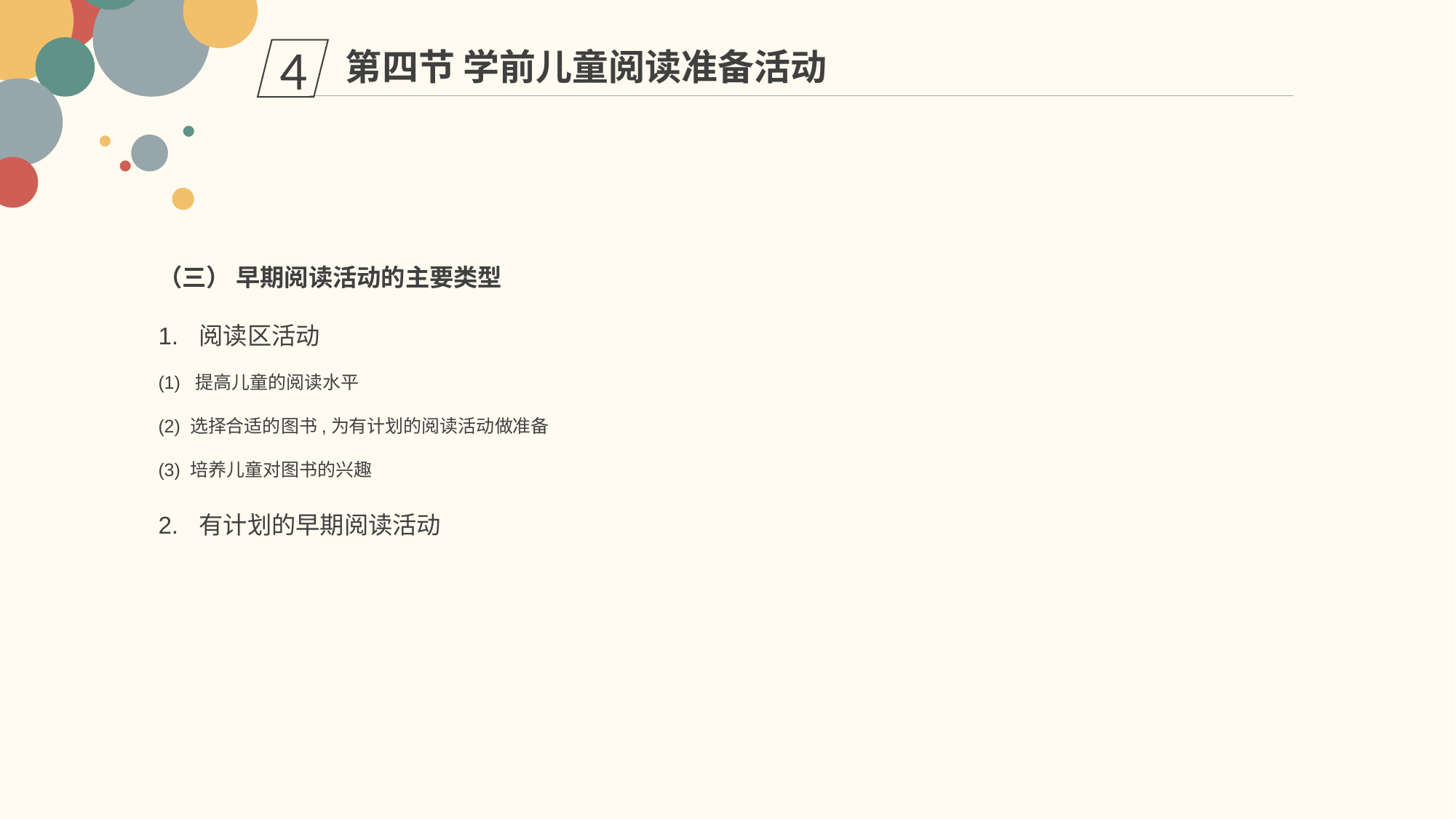

第四节 学前儿童阅读准备活动
4
（三） 早期阅读活动的主要类型
阅读区活动
(1)  提高儿童的阅读水平
(2) 选择合适的图书,为有计划的阅读活动做准备
(3) 培养儿童对图书的兴趣
有计划的早期阅读活动